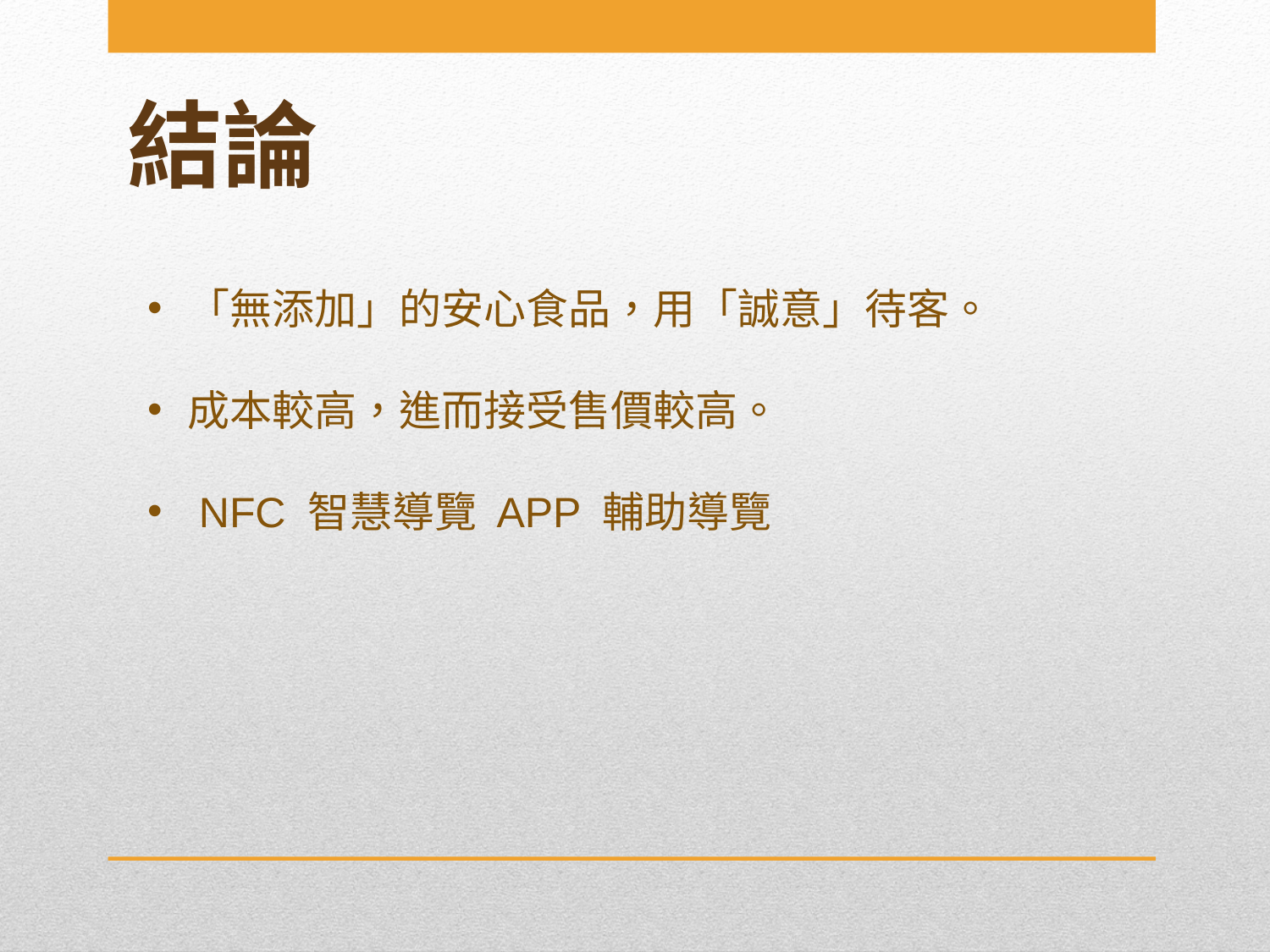

# 結論
「無添加」的安心食品，用「誠意」待客。

成本較高，進而接受售價較高。

 NFC 智慧導覽 APP 輔助導覽